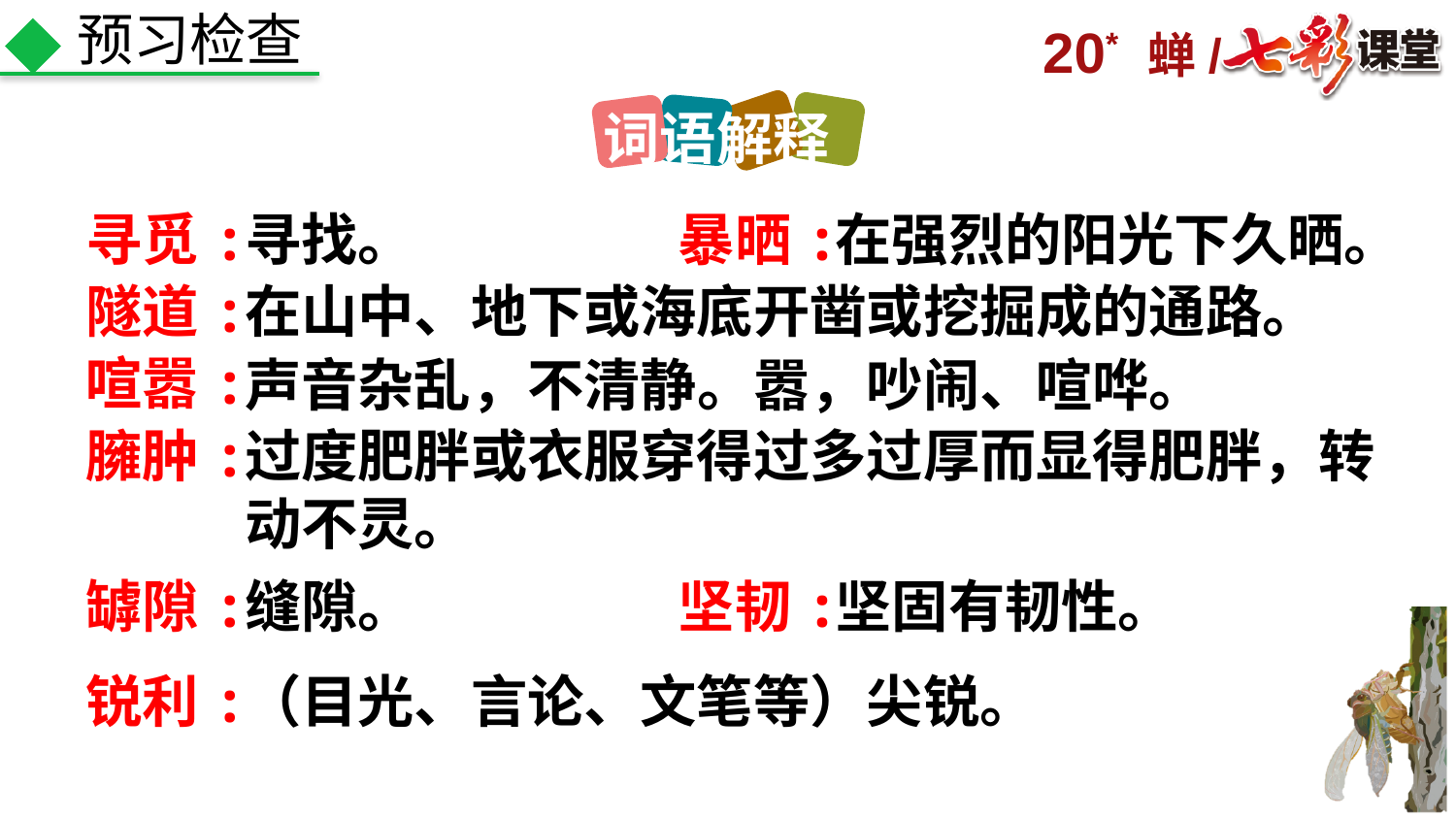

预习检查

词语解释

寻觅:
寻找。
暴晒:
在强烈的阳光下久晒。
隧道:
在山中、地下或海底开凿或挖掘成的通路。
喧嚣:
声音杂乱，不清静。嚣，吵闹、喧哗。
臃肿:
过度肥胖或衣服穿得过多过厚而显得肥胖，转动不灵。
缝隙。
坚韧:
坚固有韧性。
罅隙:
锐利:
（目光、言论、文笔等）尖锐。